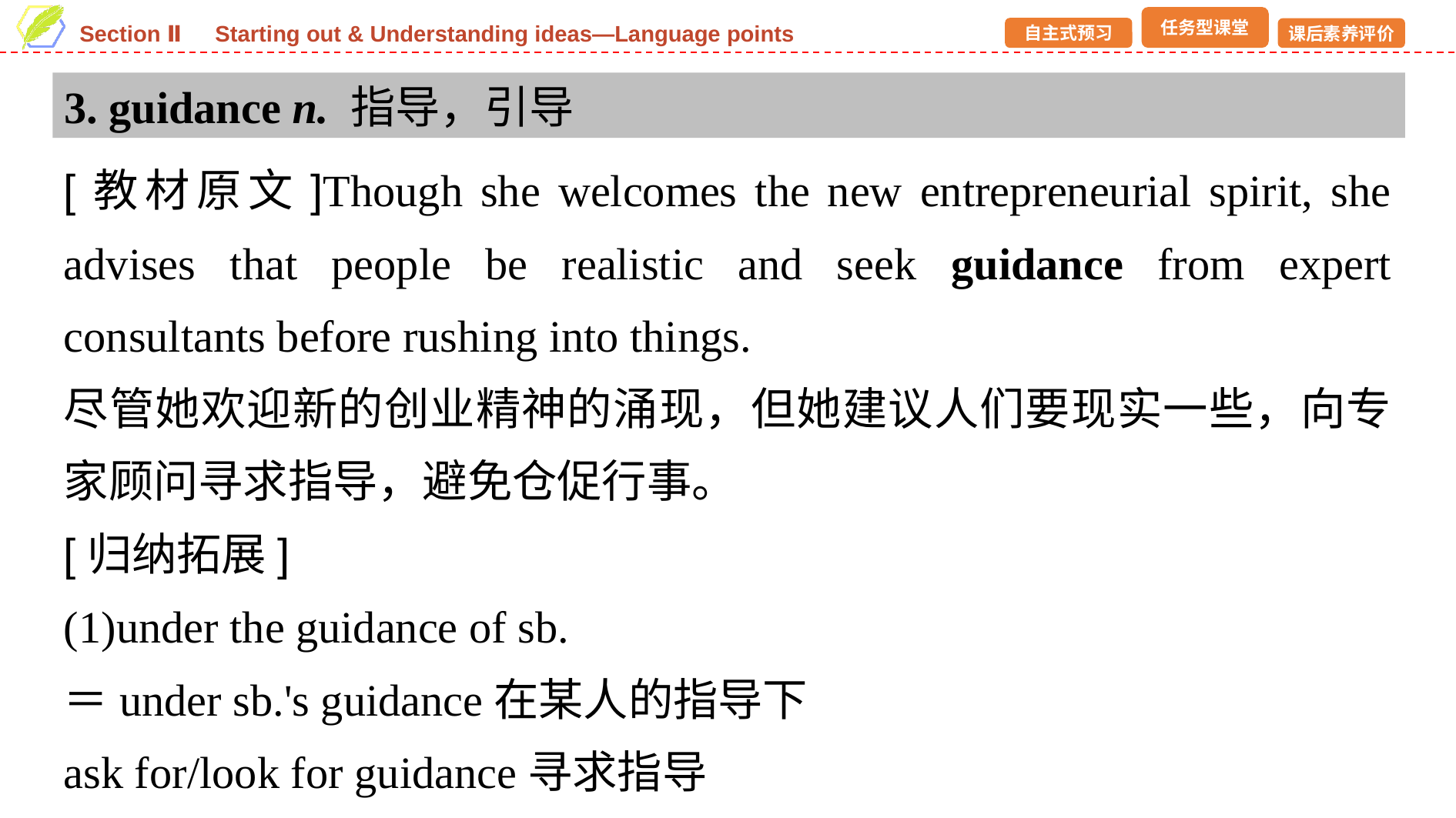

3. guidance n. 指导，引导
[教材原文]Though she welcomes the new entrepreneurial spirit, she advises that people be realistic and seek guidance from expert consultants before rushing into things.
尽管她欢迎新的创业精神的涌现，但她建议人们要现实一些，向专家顾问寻求指导，避免仓促行事。
[归纳拓展]
(1)under the guidance of sb.
＝under sb.'s guidance在某人的指导下
ask for/look for guidance寻求指导